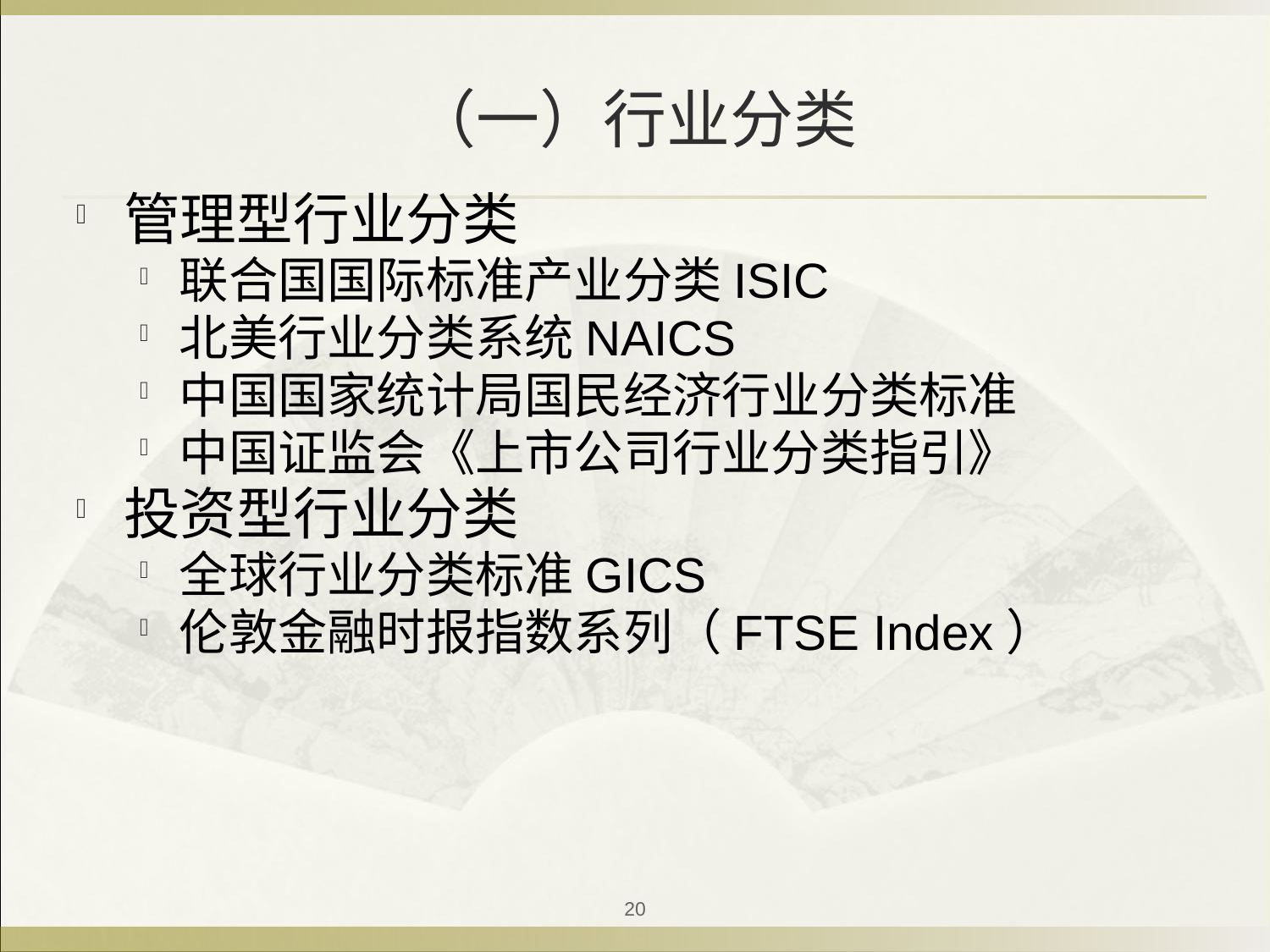

# （一）行业分类
管理型行业分类
联合国国际标准产业分类ISIC
北美行业分类系统NAICS
中国国家统计局国民经济行业分类标准
中国证监会《上市公司行业分类指引》
投资型行业分类
全球行业分类标准GICS
伦敦金融时报指数系列（FTSE Index）
20